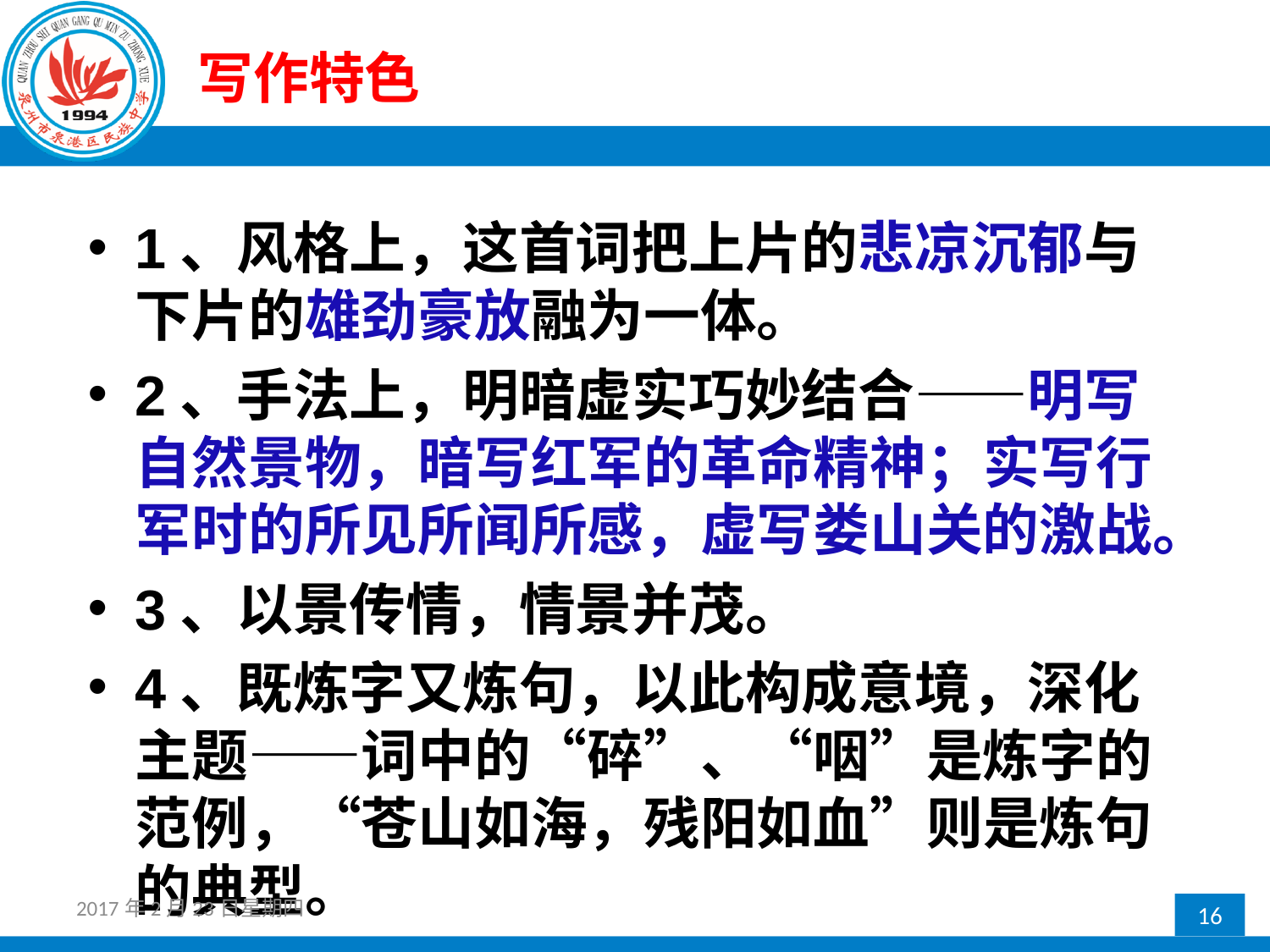

# 写作特色
1、风格上，这首词把上片的悲凉沉郁与下片的雄劲豪放融为一体。
2、手法上，明暗虚实巧妙结合——明写自然景物，暗写红军的革命精神；实写行军时的所见所闻所感，虚写娄山关的激战。
3、以景传情，情景并茂。
4、既炼字又炼句，以此构成意境，深化主题——词中的“碎”、“咽”是炼字的范例，“苍山如海，残阳如血”则是炼句的典型。

2017年2月23日星期四